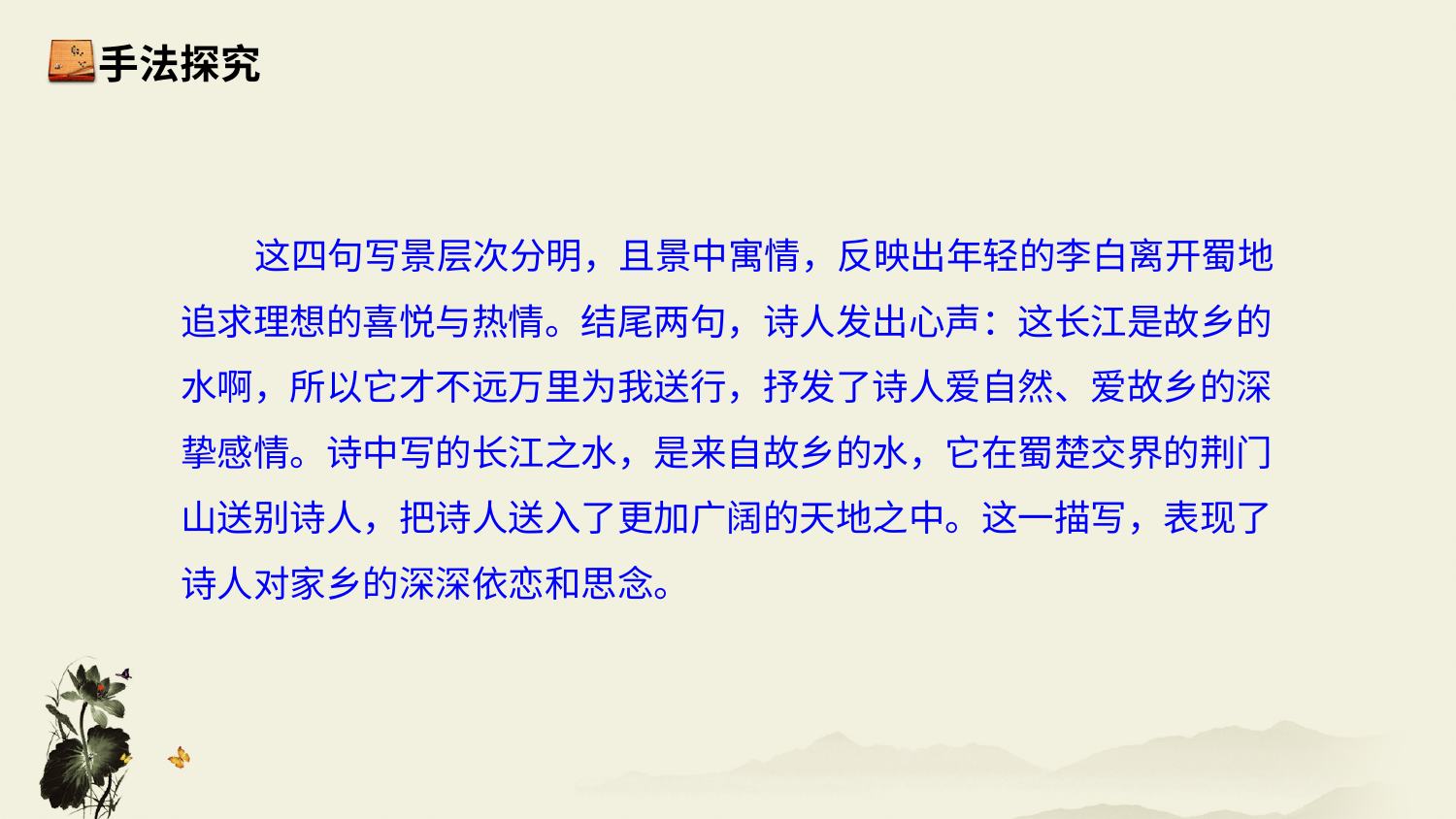

手法探究
        这四句写景层次分明，且景中寓情，反映出年轻的李白离开蜀地追求理想的喜悦与热情。结尾两句，诗人发出心声：这长江是故乡的水啊，所以它才不远万里为我送行，抒发了诗人爱自然、爱故乡的深挚感情。诗中写的长江之水，是来自故乡的水，它在蜀楚交界的荆门山送别诗人，把诗人送入了更加广阔的天地之中。这一描写，表现了诗人对家乡的深深依恋和思念。